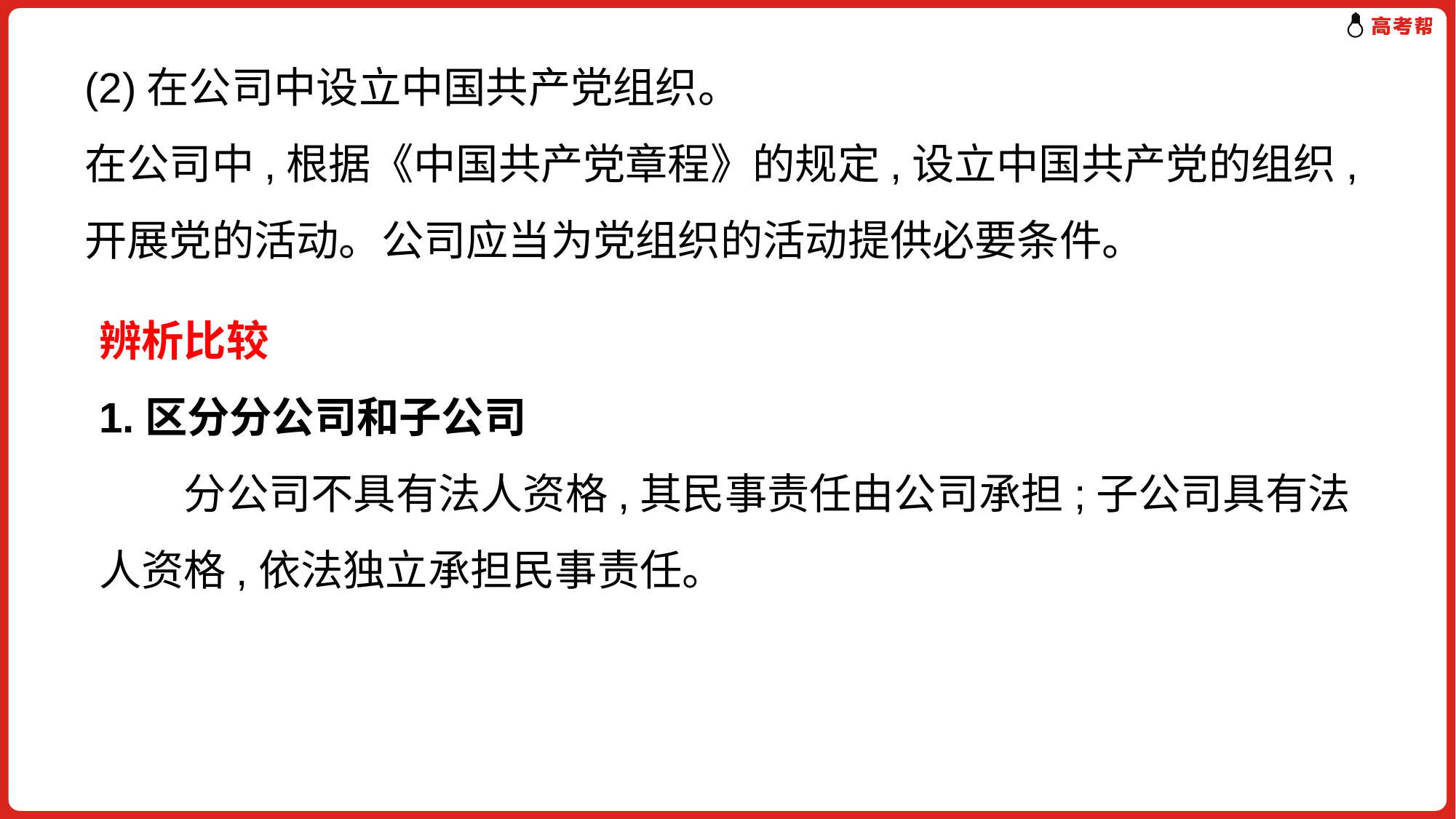

(2)在公司中设立中国共产党组织。
在公司中,根据《中国共产党章程》的规定,设立中国共产党的组织,开展党的活动。公司应当为党组织的活动提供必要条件。
辨析比较
1.区分分公司和子公司
　　分公司不具有法人资格,其民事责任由公司承担;子公司具有法人资格,依法独立承担民事责任。